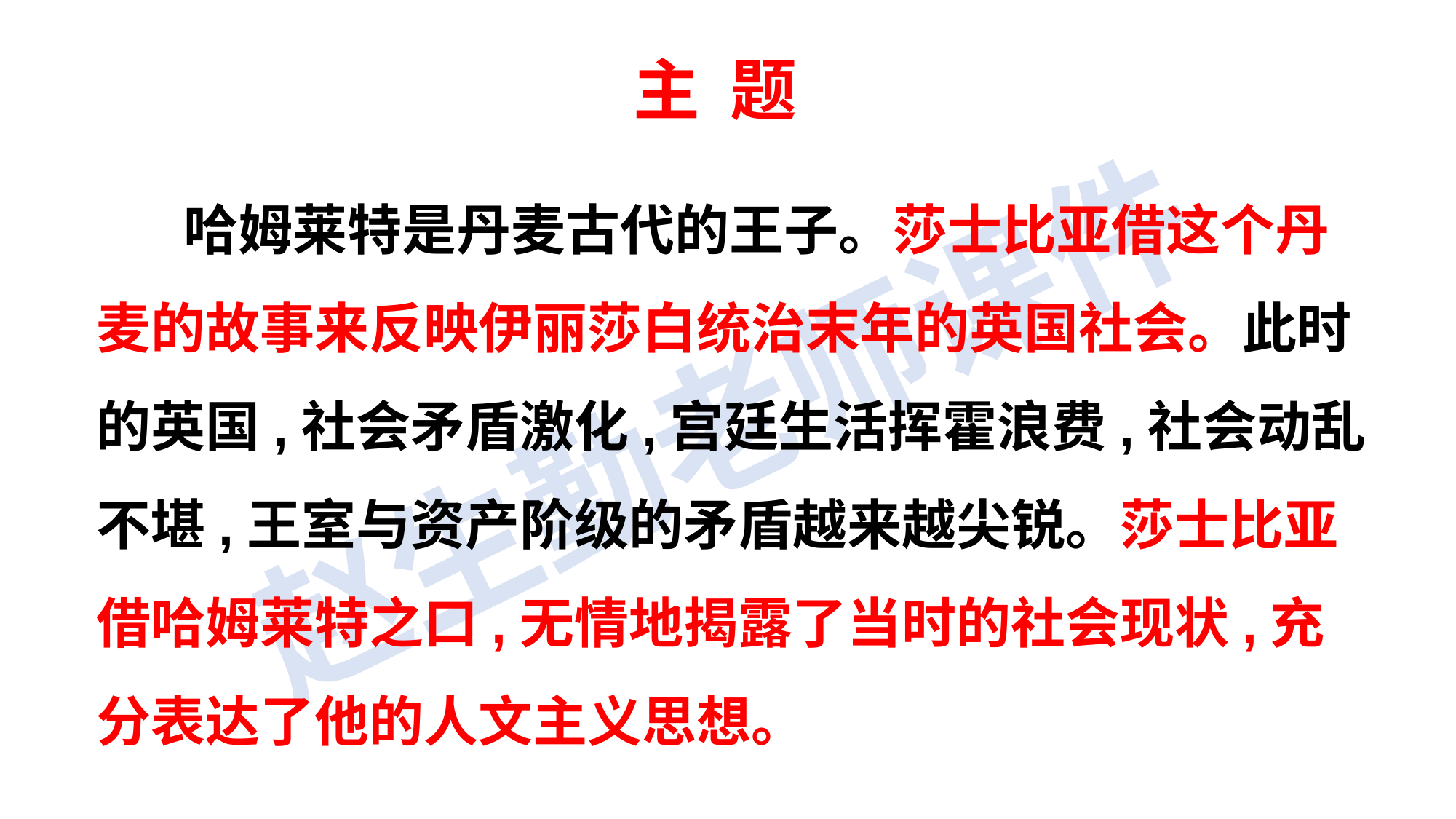

主  题
      哈姆莱特是丹麦古代的王子。莎士比亚借这个丹麦的故事来反映伊丽莎白统治末年的英国社会。此时的英国,社会矛盾激化,宫廷生活挥霍浪费,社会动乱不堪,王室与资产阶级的矛盾越来越尖锐。莎士比亚借哈姆莱特之口,无情地揭露了当时的社会现状,充分表达了他的人文主义思想。